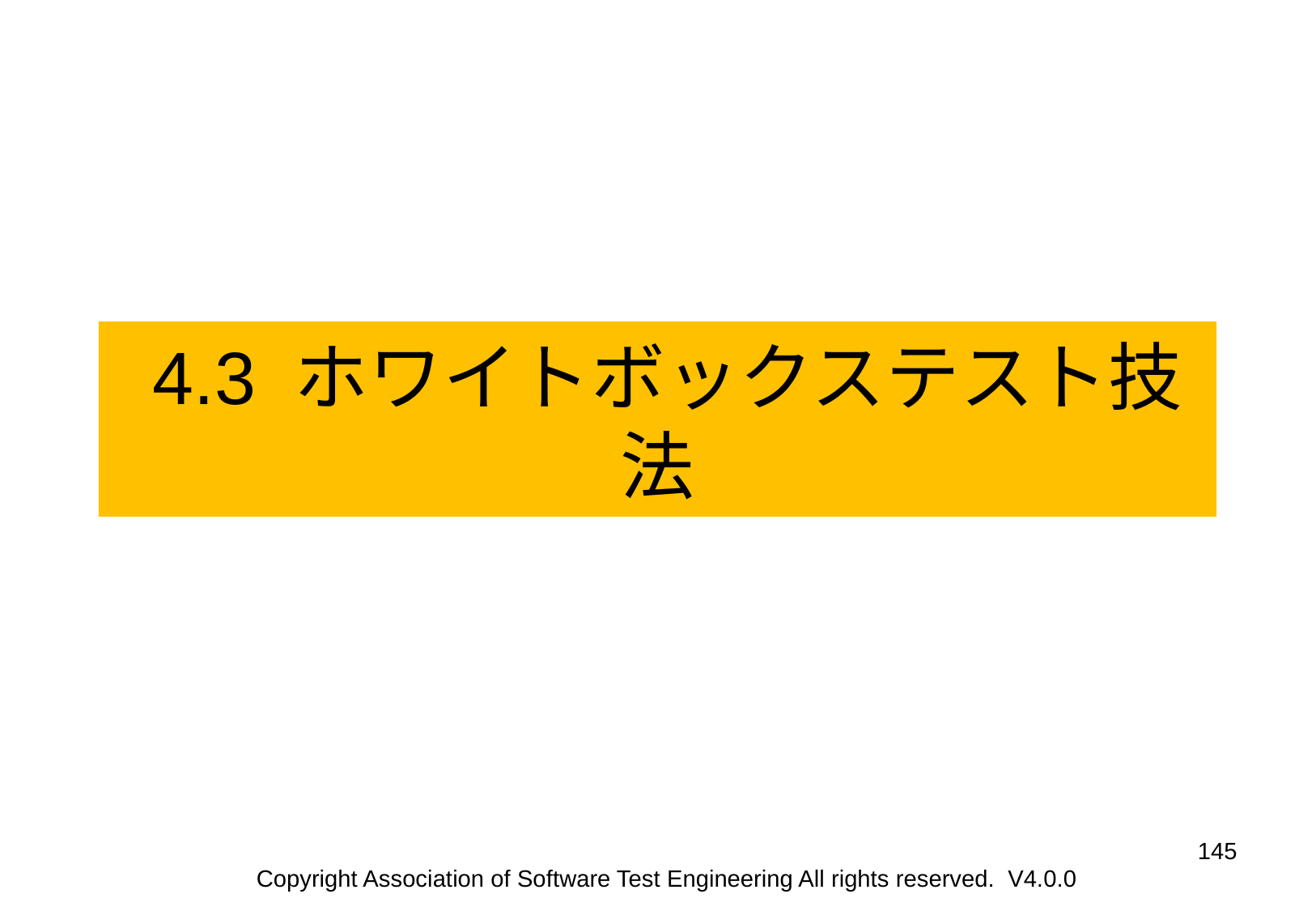

4.3 ホワイトボックステスト技法
145
Copyright Association of Software Test Engineering All rights reserved.  V4.0.0